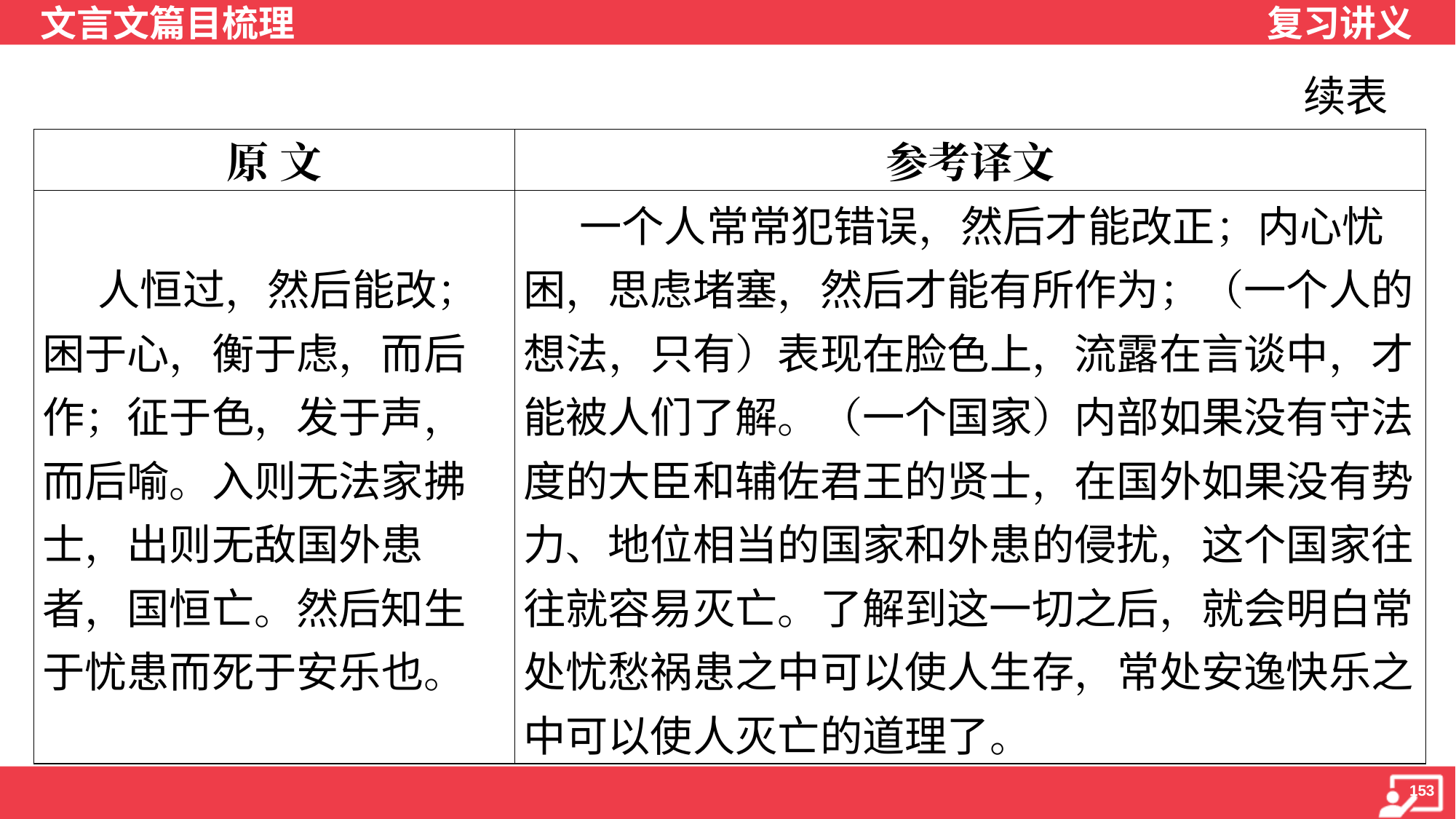

续表
| 原 文 | 参考译文 |
| --- | --- |
| 人恒过，然后能改；困于心，衡于虑，而后作；征于色，发于声，而后喻。入则无法家拂士，出则无敌国外患者，国恒亡。然后知生于忧患而死于安乐也。 | 一个人常常犯错误，然后才能改正；内心忧困，思虑堵塞，然后才能有所作为；（一个人的想法，只有）表现在脸色上，流露在言谈中，才能被人们了解。（一个国家）内部如果没有守法度的大臣和辅佐君王的贤士，在国外如果没有势力、地位相当的国家和外患的侵扰，这个国家往往就容易灭亡。了解到这一切之后，就会明白常处忧愁祸患之中可以使人生存，常处安逸快乐之中可以使人灭亡的道理了。 |